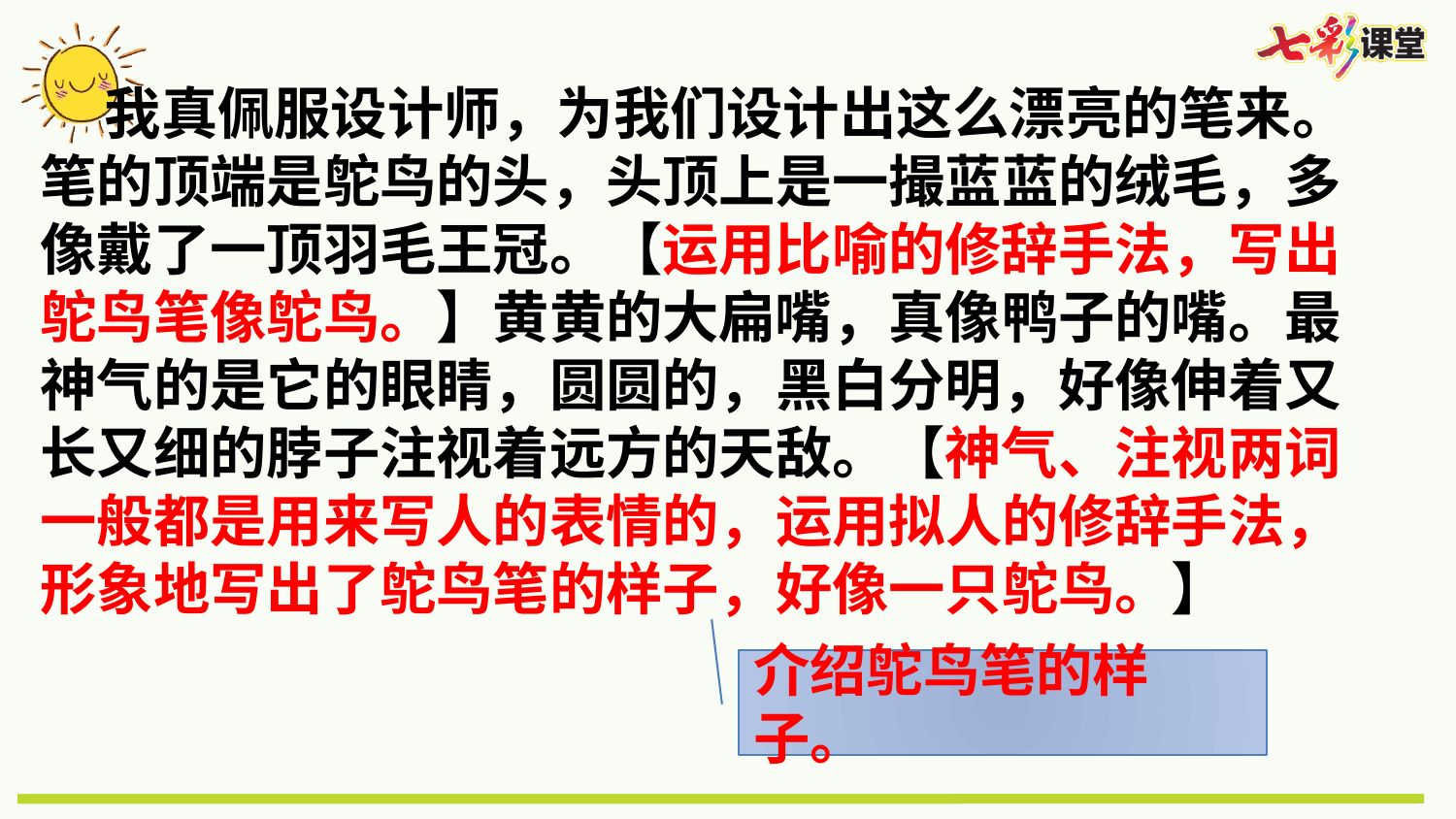

我真佩服设计师，为我们设计出这么漂亮的笔来。笔的顶端是鸵鸟的头，头顶上是一撮蓝蓝的绒毛，多像戴了一顶羽毛王冠。【运用比喻的修辞手法，写出鸵鸟笔像鸵鸟。】黄黄的大扁嘴，真像鸭子的嘴。最神气的是它的眼睛，圆圆的，黑白分明，好像伸着又长又细的脖子注视着远方的天敌。【神气、注视两词一般都是用来写人的表情的，运用拟人的修辞手法，形象地写出了鸵鸟笔的样子，好像一只鸵鸟。】
介绍鸵鸟笔的样子。